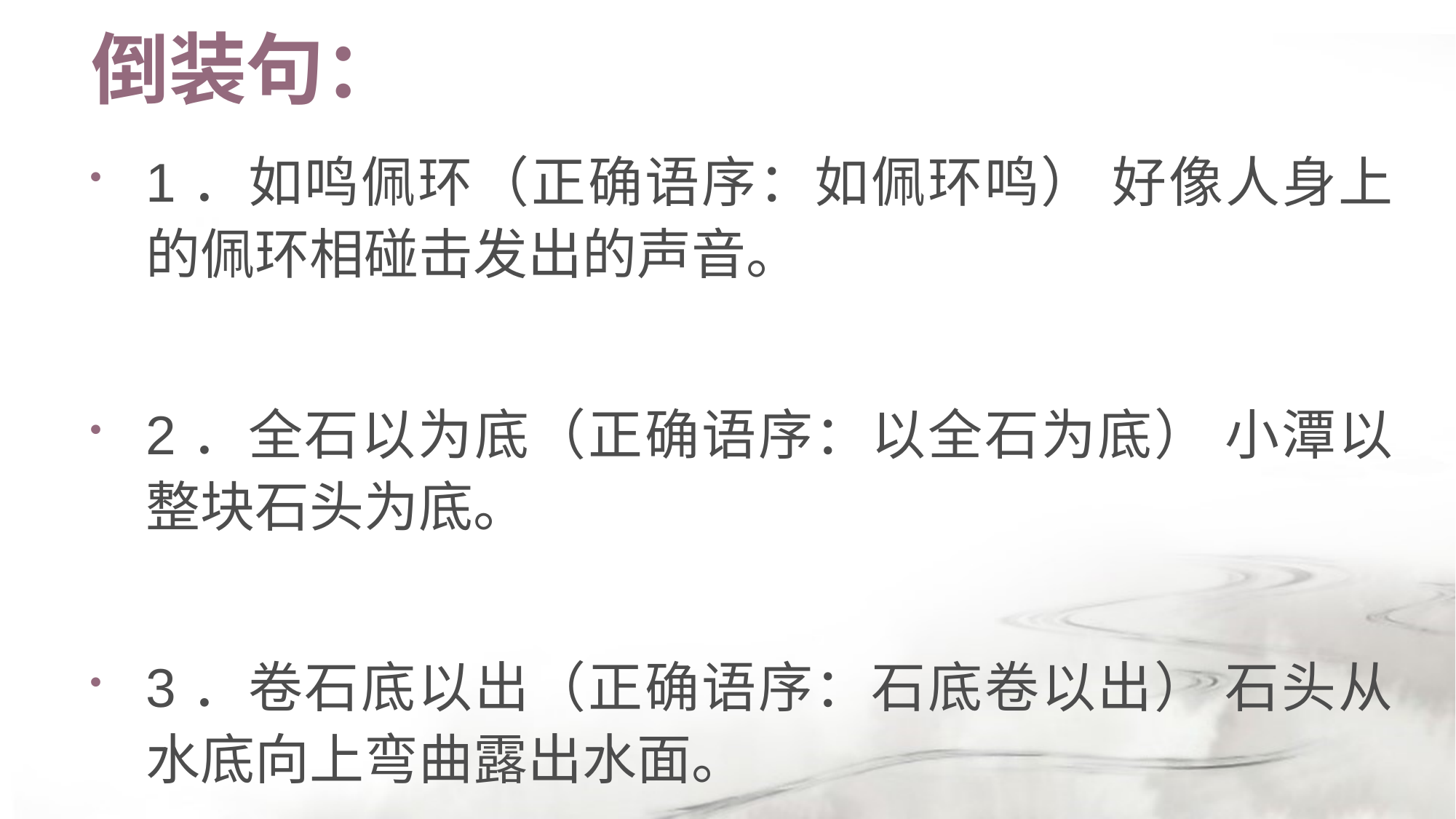

# 倒装句：

1．如鸣佩环（正确语序：如佩环鸣） 好像人身上的佩环相碰击发出的声音。

2．全石以为底（正确语序：以全石为底） 小潭以整块石头为底。

3．卷石底以出（正确语序：石底卷以出） 石头从水底向上弯曲露出水面。